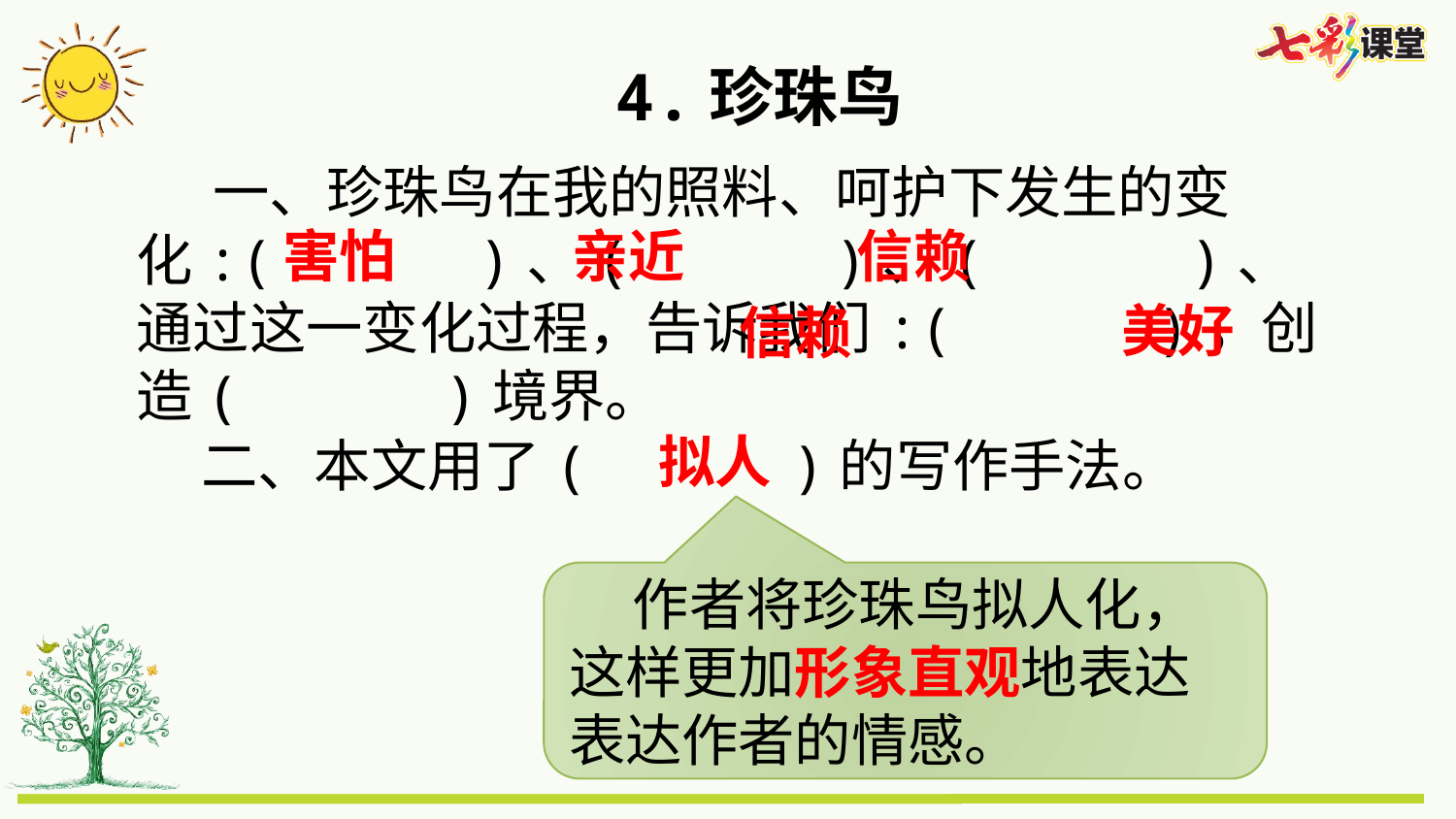

4.珍珠鸟
     一、珍珠鸟在我的照料、呵护下发生的变化:(      )、(      )、(      )、通过这一变化过程，告诉我们:(      )，创造(      )境界。
害怕
亲近
信赖
美好
信赖
拟人
     二、本文用了(      )的写作手法。
    作者将珍珠鸟拟人化，这样更加形象直观地表达表达作者的情感。